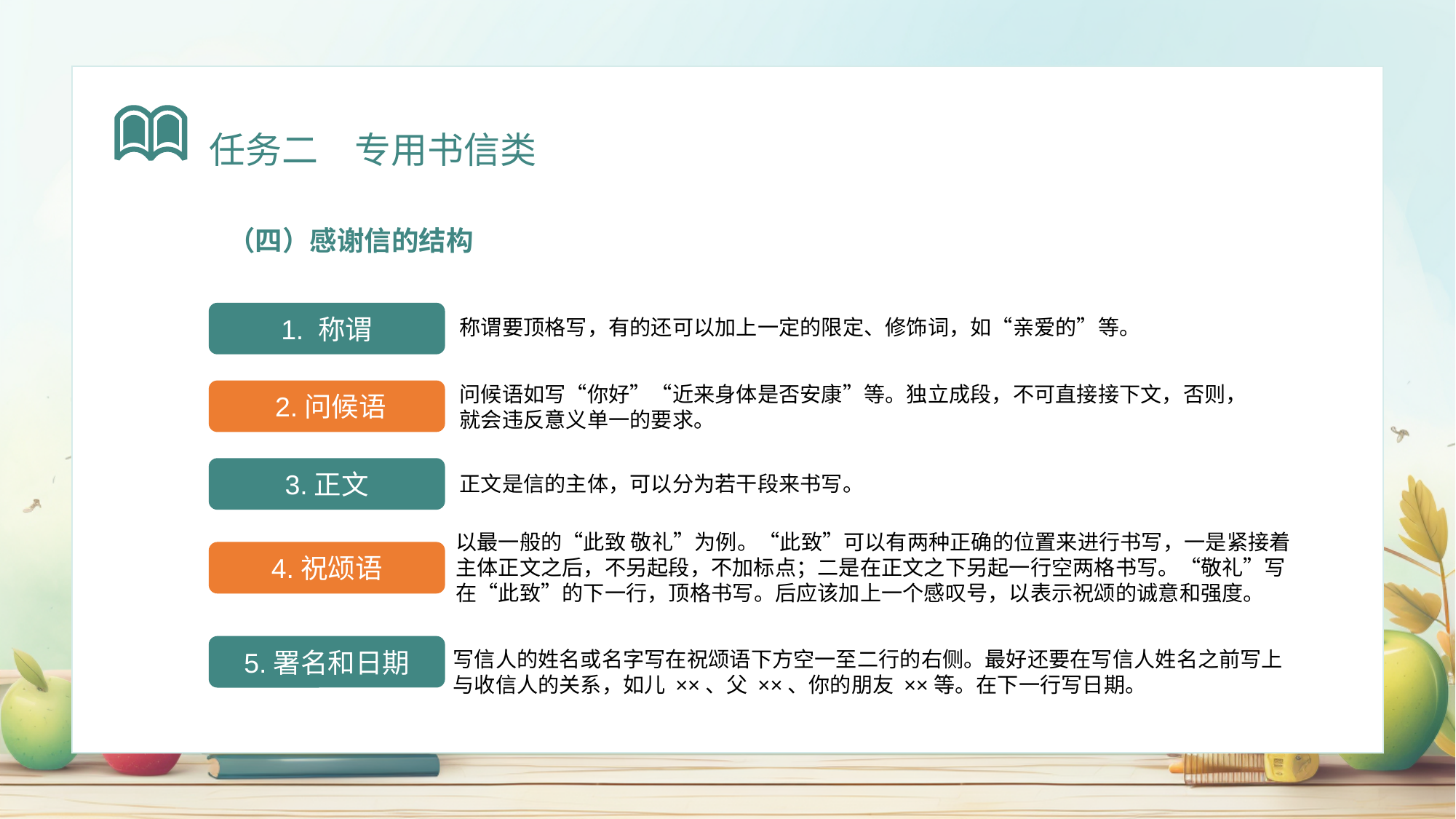

任务二　专用书信类

（四）感谢信的结构
称谓要顶格写，有的还可以加上一定的限定、修饰词，如“亲爱的”等。
1. 称谓
 2.问候语
问候语如写“你好”“近来身体是否安康”等。独立成段，不可直接接下文，否则，就会违反意义单一的要求。
正文是信的主体，可以分为若干段来书写。
3.正文
以最一般的“此致 敬礼”为例。“此致”可以有两种正确的位置来进行书写，一是紧接着主体正文之后，不另起段，不加标点；二是在正文之下另起一行空两格书写。“敬礼”写在“此致”的下一行，顶格书写。后应该加上一个感叹号，以表示祝颂的诚意和强度。
4.祝颂语
写信人的姓名或名字写在祝颂语下方空一至二行的右侧。最好还要在写信人姓名之前写上与收信人的关系，如儿 ××、父 ××、你的朋友 ××等。在下一行写日期。
5.署名和日期